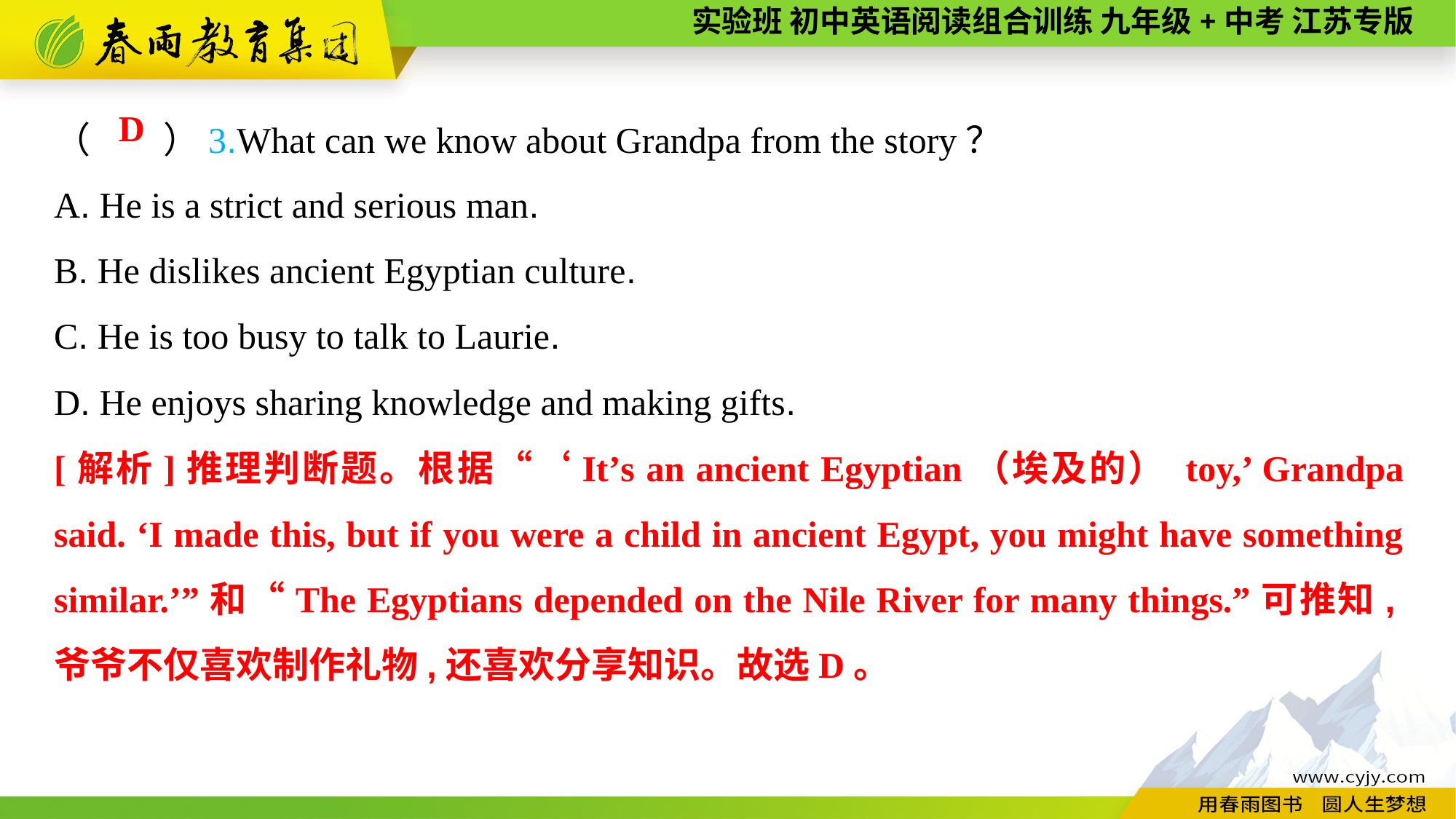

（　　）3.What can we know about Grandpa from the story？
A. He is a strict and serious man.
B. He dislikes ancient Egyptian culture.
C. He is too busy to talk to Laurie.
D. He enjoys sharing knowledge and making gifts.
D
[解析]推理判断题。根据“‘It’s an ancient Egyptian（埃及的） toy,’ Grandpa said. ‘I made this, but if you were a child in ancient Egypt, you might have something similar.’”和“The Egyptians depended on the Nile River for many things.”可推知,爷爷不仅喜欢制作礼物,还喜欢分享知识。故选D。